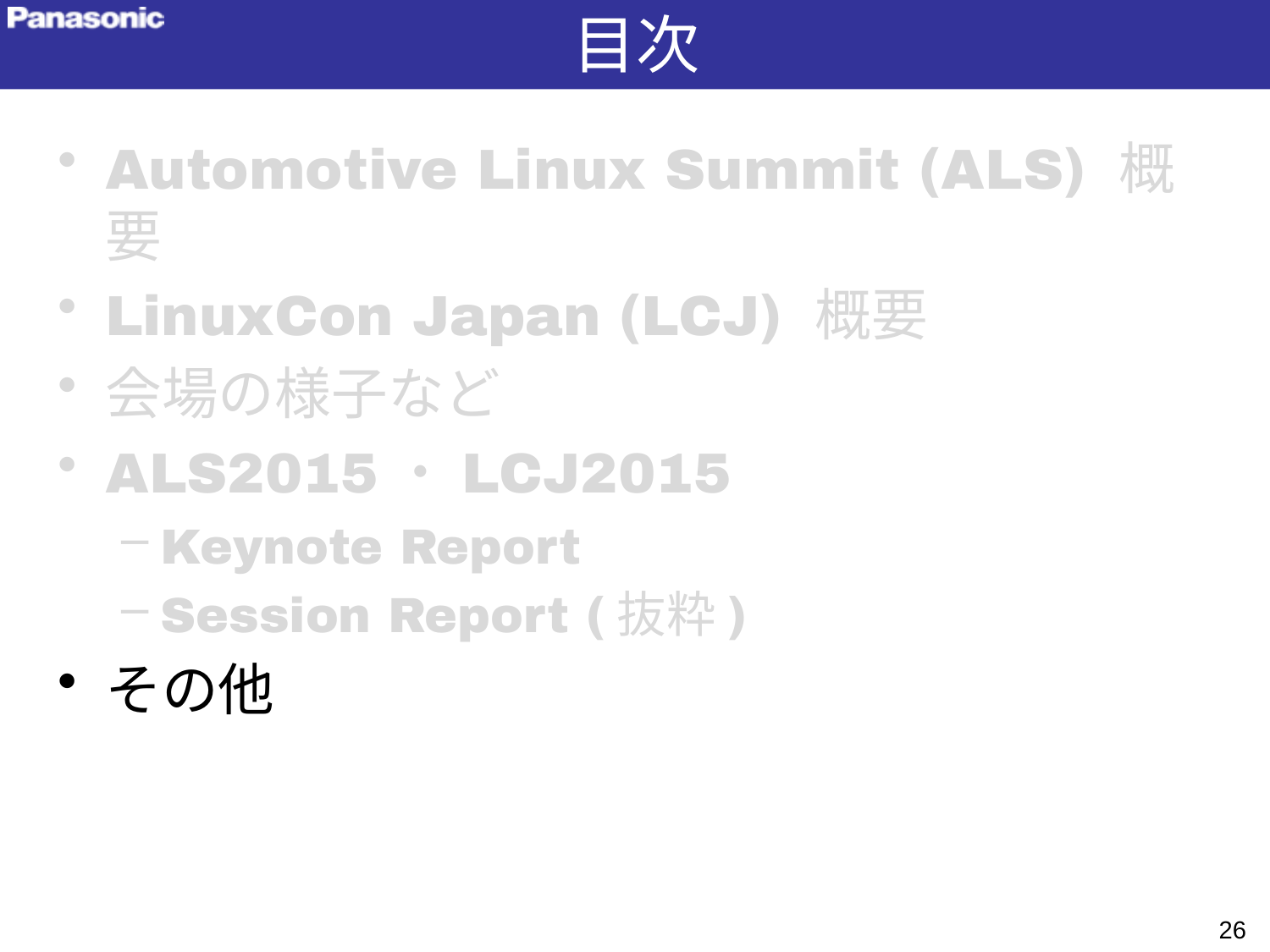

# 目次
Automotive Linux Summit (ALS) 概要
LinuxCon Japan (LCJ) 概要
会場の様子など
ALS2015・LCJ2015
Keynote Report
Session Report (抜粋)
その他
26